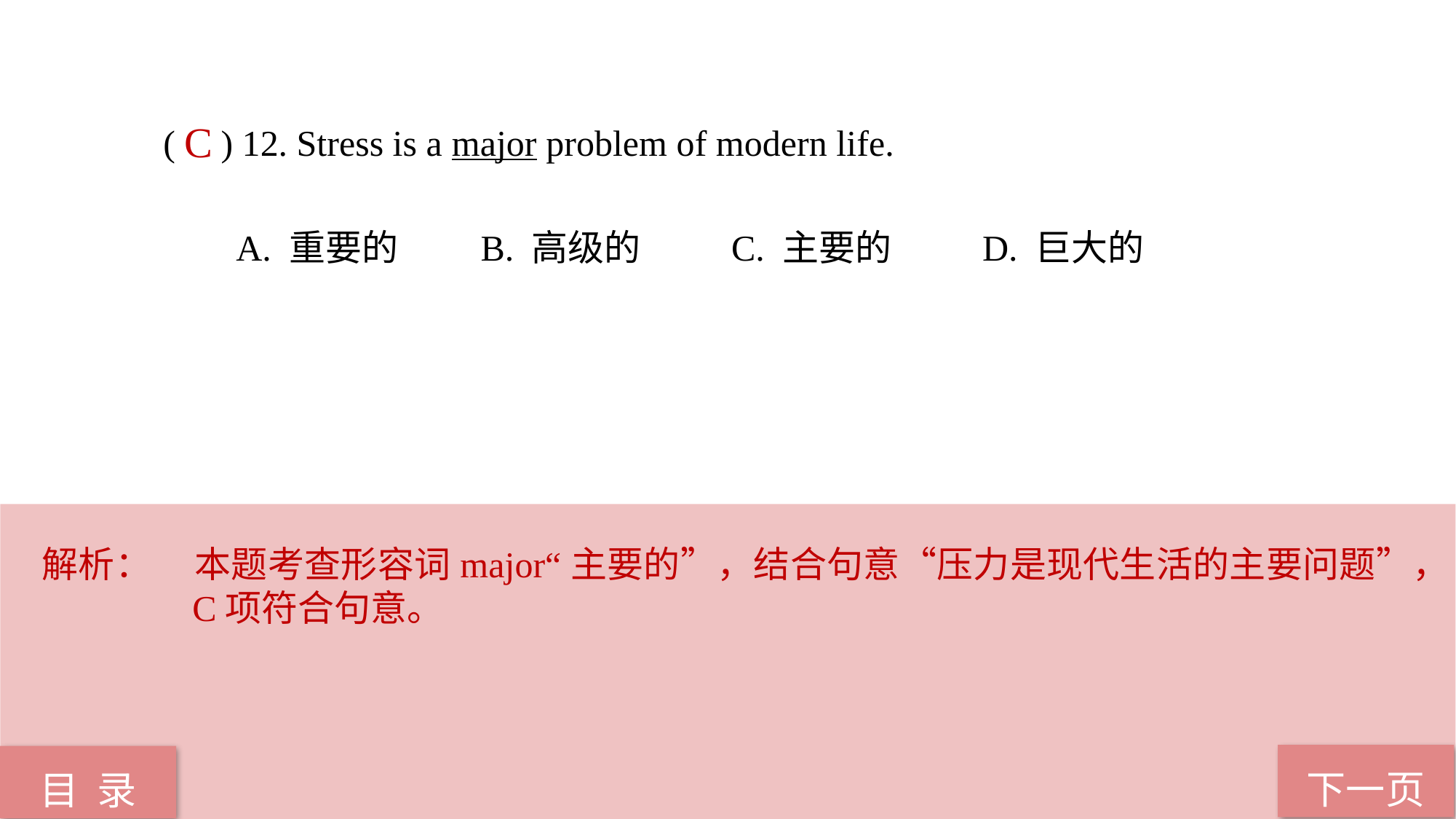

(     ) 12. Stress is a major problem of modern life.

        A. 重要的         B. 高级的          C. 主要的          D. 巨大的
C
解析：    	本题考查形容词major“主要的”，结合句意“压力是现代生活的主要问题”，C项符合句意。